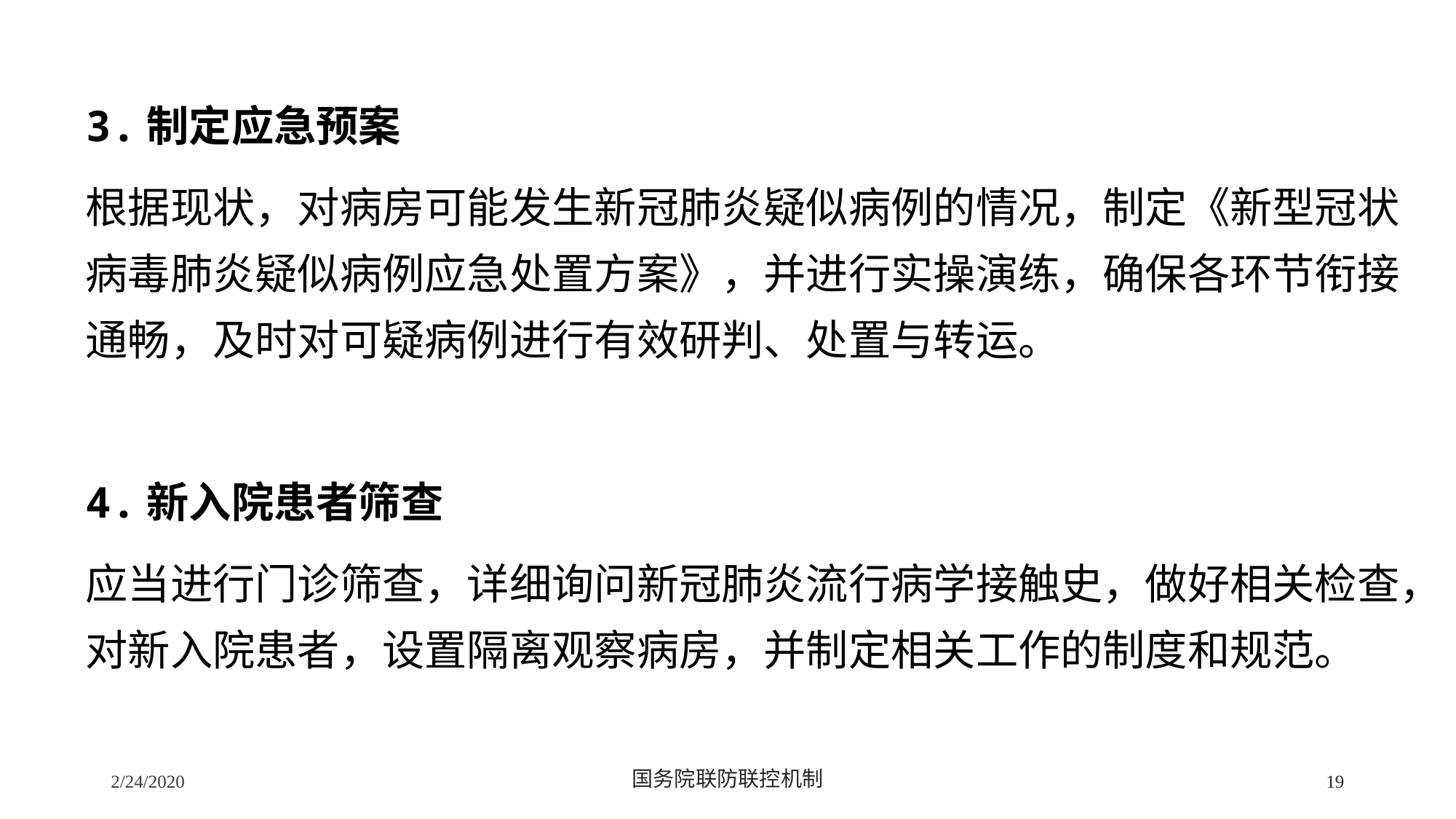

3.制定应急预案
根据现状，对病房可能发生新冠肺炎疑似病例的情况，制定《新型冠状病毒肺炎疑似病例应急处置方案》，并进行实操演练，确保各环节衔接通畅，及时对可疑病例进行有效研判、处置与转运。

4.新入院患者筛查
应当进行门诊筛查，详细询问新冠肺炎流行病学接触史，做好相关检查，对新入院患者，设置隔离观察病房，并制定相关工作的制度和规范。

2/24/2020
国务院联防联控机制
19